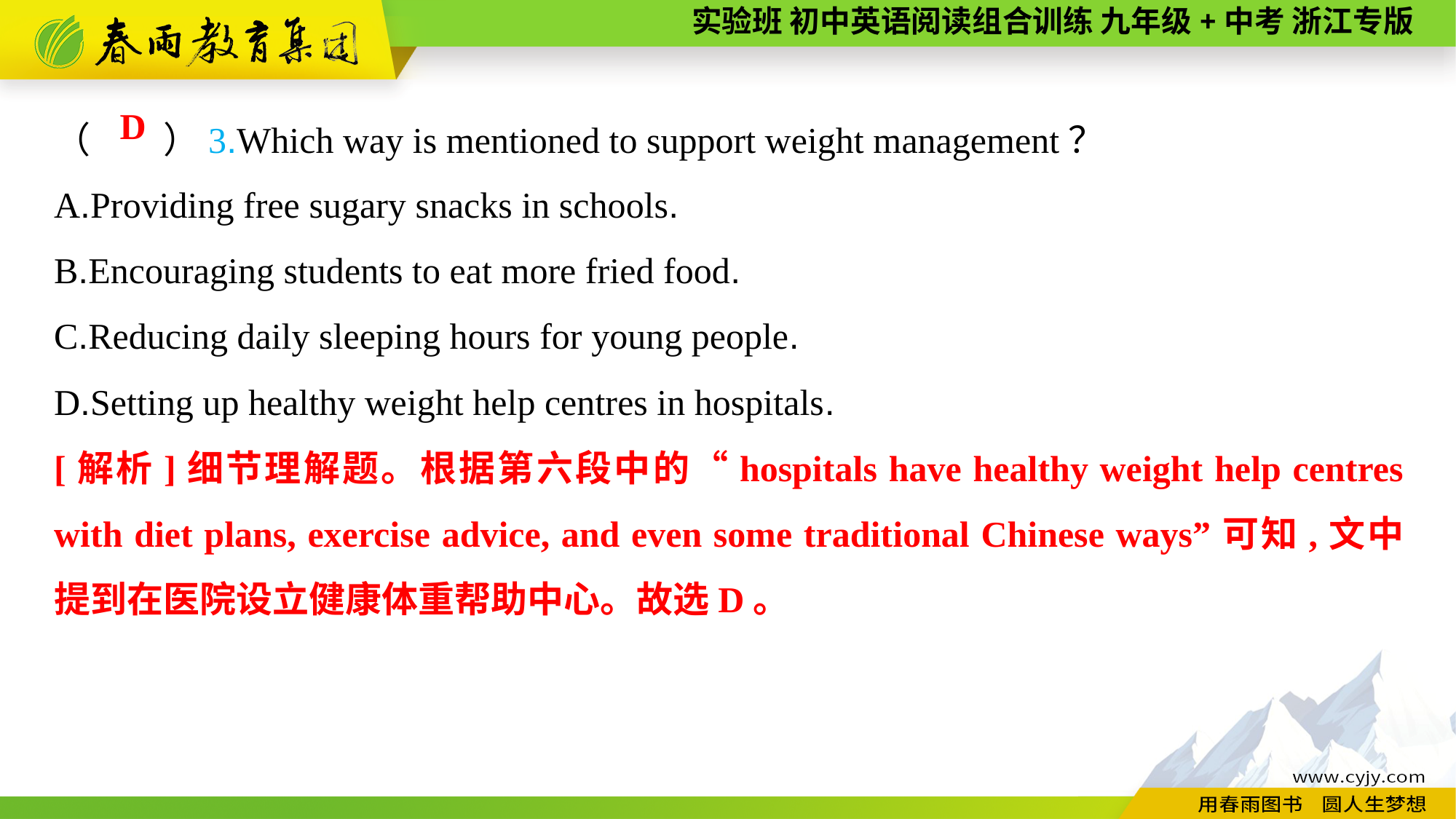

（　　）3.Which way is mentioned to support weight management？
A.Providing free sugary snacks in schools.
B.Encouraging students to eat more fried food.
C.Reducing daily sleeping hours for young people.
D.Setting up healthy weight help centres in hospitals.
D
[解析]细节理解题。根据第六段中的“hospitals have healthy weight help centres with diet plans, exercise advice, and even some traditional Chinese ways”可知,文中提到在医院设立健康体重帮助中心。故选D。